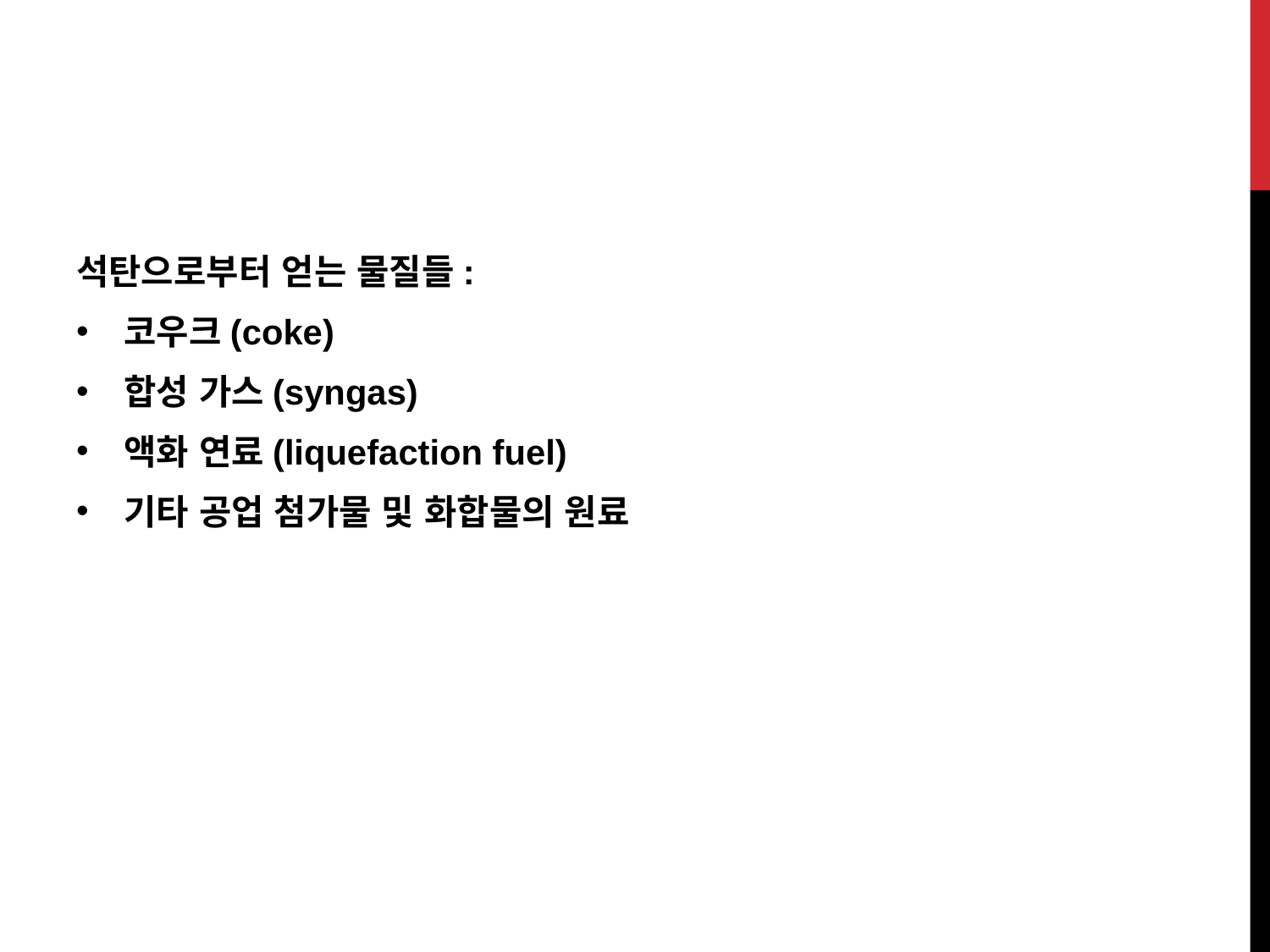

석탄으로부터 얻는 물질들:
코우크(coke)
합성 가스(syngas)
액화 연료(liquefaction fuel)
기타 공업 첨가물 및 화합물의 원료